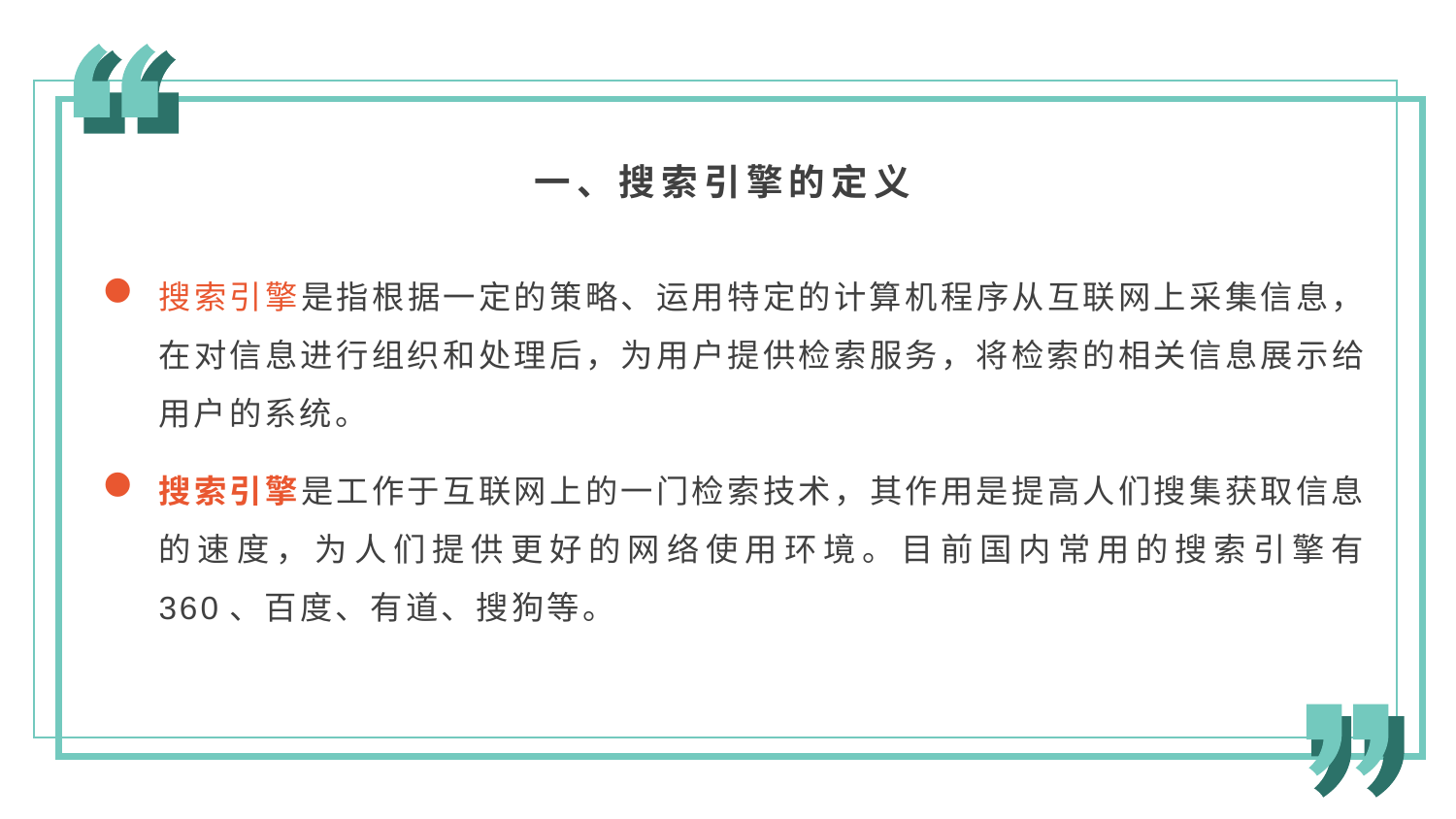

一、搜索引擎的定义
搜索引擎是指根据一定的策略、运用特定的计算机程序从互联网上采集信息，在对信息进行组织和处理后，为用户提供检索服务，将检索的相关信息展示给用户的系统。
搜索引擎是工作于互联网上的一门检索技术，其作用是提高人们搜集获取信息的速度，为人们提供更好的网络使用环境。目前国内常用的搜索引擎有 360、百度、有道、搜狗等。